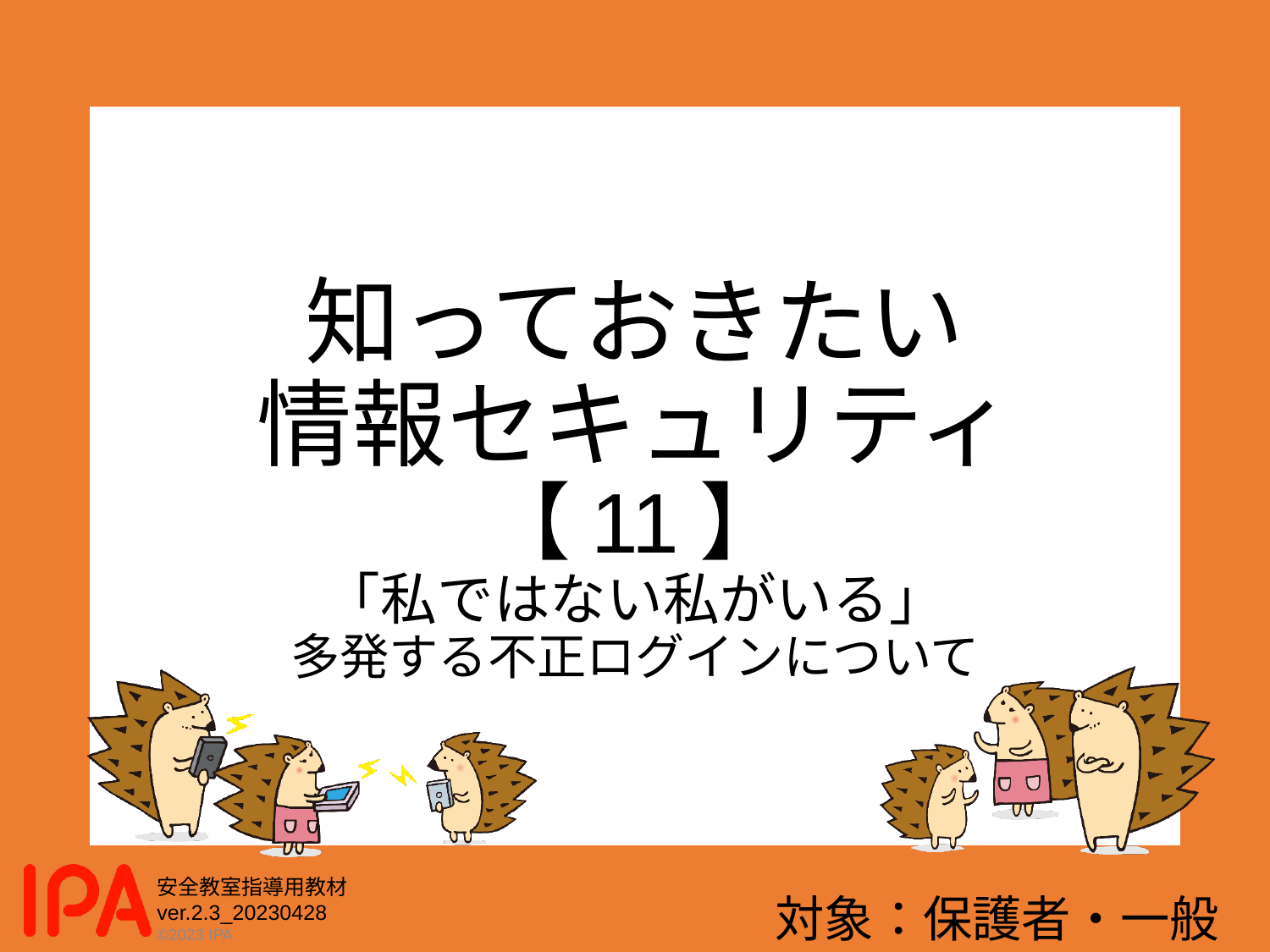

# 知っておきたい 情報セキュリティ 【11】 「私ではない私がいる」 多発する不正ログインについて
対象：保護者・一般